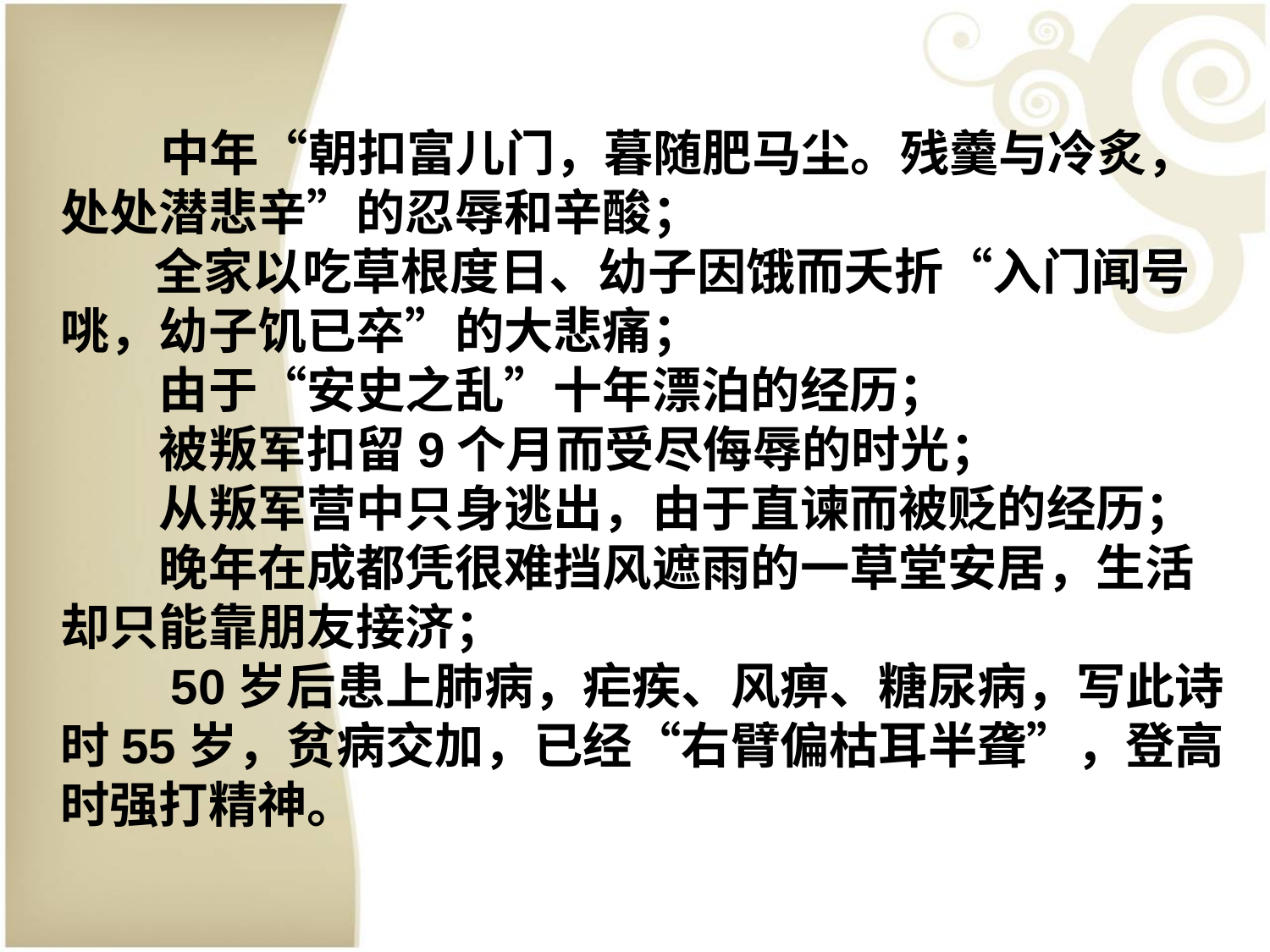

中年“朝扣富儿门，暮随肥马尘。残羹与冷炙，处处潜悲辛”的忍辱和辛酸；
　    全家以吃草根度日、幼子因饿而夭折“入门闻号咷，幼子饥已卒”的大悲痛；
　　由于“安史之乱”十年漂泊的经历；
　　被叛军扣留9个月而受尽侮辱的时光；
　　从叛军营中只身逃出，由于直谏而被贬的经历；
　　晚年在成都凭很难挡风遮雨的一草堂安居，生活却只能靠朋友接济；
　　50岁后患上肺病，疟疾、风痹、糖尿病，写此诗时55岁，贫病交加，已经“右臂偏枯耳半聋”，登高时强打精神。